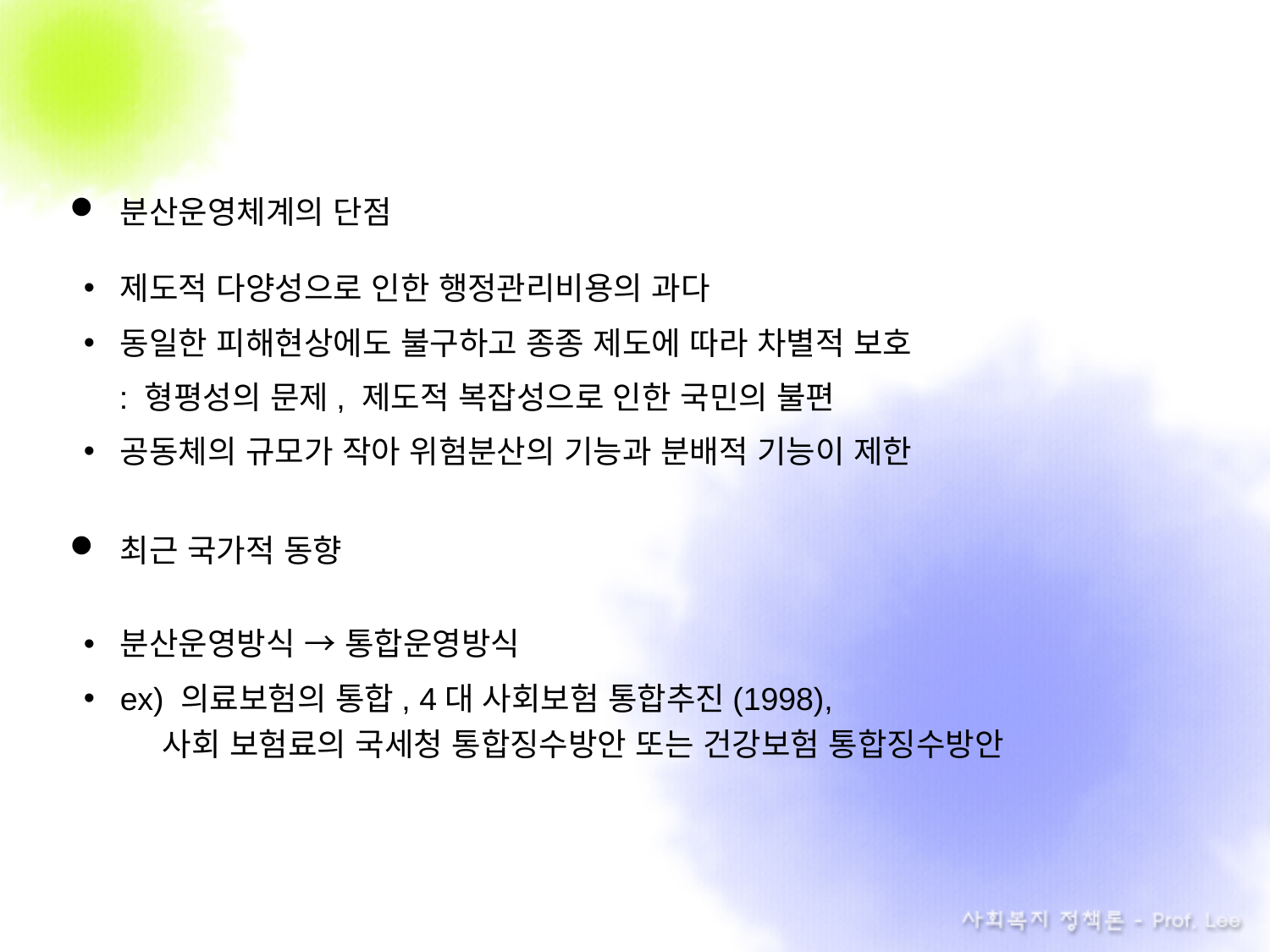

분산운영체계의 단점

제도적 다양성으로 인한 행정관리비용의 과다
동일한 피해현상에도 불구하고 종종 제도에 따라 차별적 보호
    : 형평성의 문제, 제도적 복잡성으로 인한 국민의 불편
공동체의 규모가 작아 위험분산의 기능과 분배적 기능이 제한

최근 국가적 동향

분산운영방식 → 통합운영방식
ex) 의료보험의 통합, 4대 사회보험 통합추진(1998),
        사회 보험료의 국세청 통합징수방안 또는 건강보험 통합징수방안